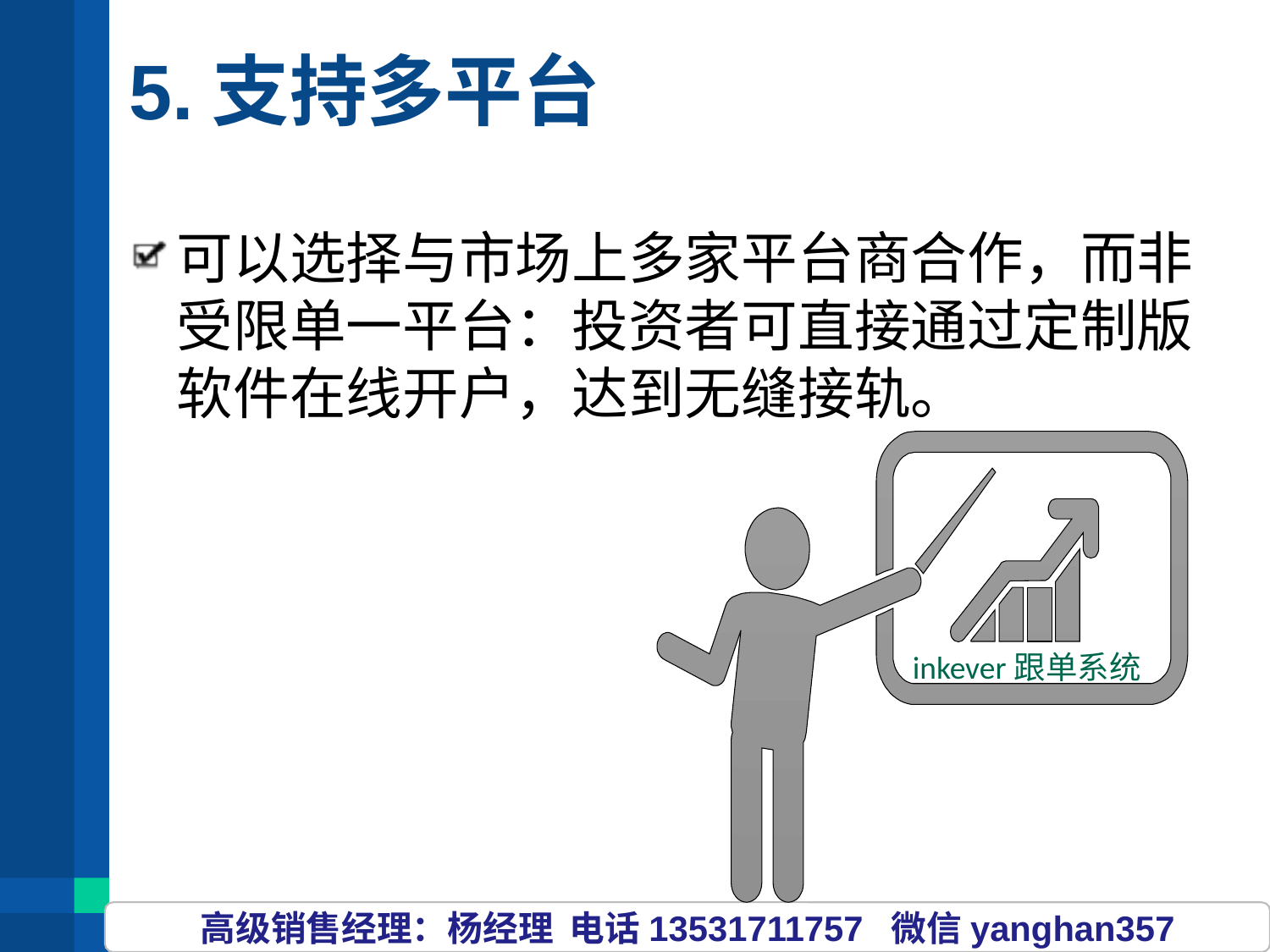

# 5.支持多平台
可以选择与市场上多家平台商合作，而非受限单一平台：投资者可直接通过定制版软件在线开户，达到无缝接轨。
                             inkever跟单系统
高级销售经理：杨经理  电话13531711757  微信yanghan357